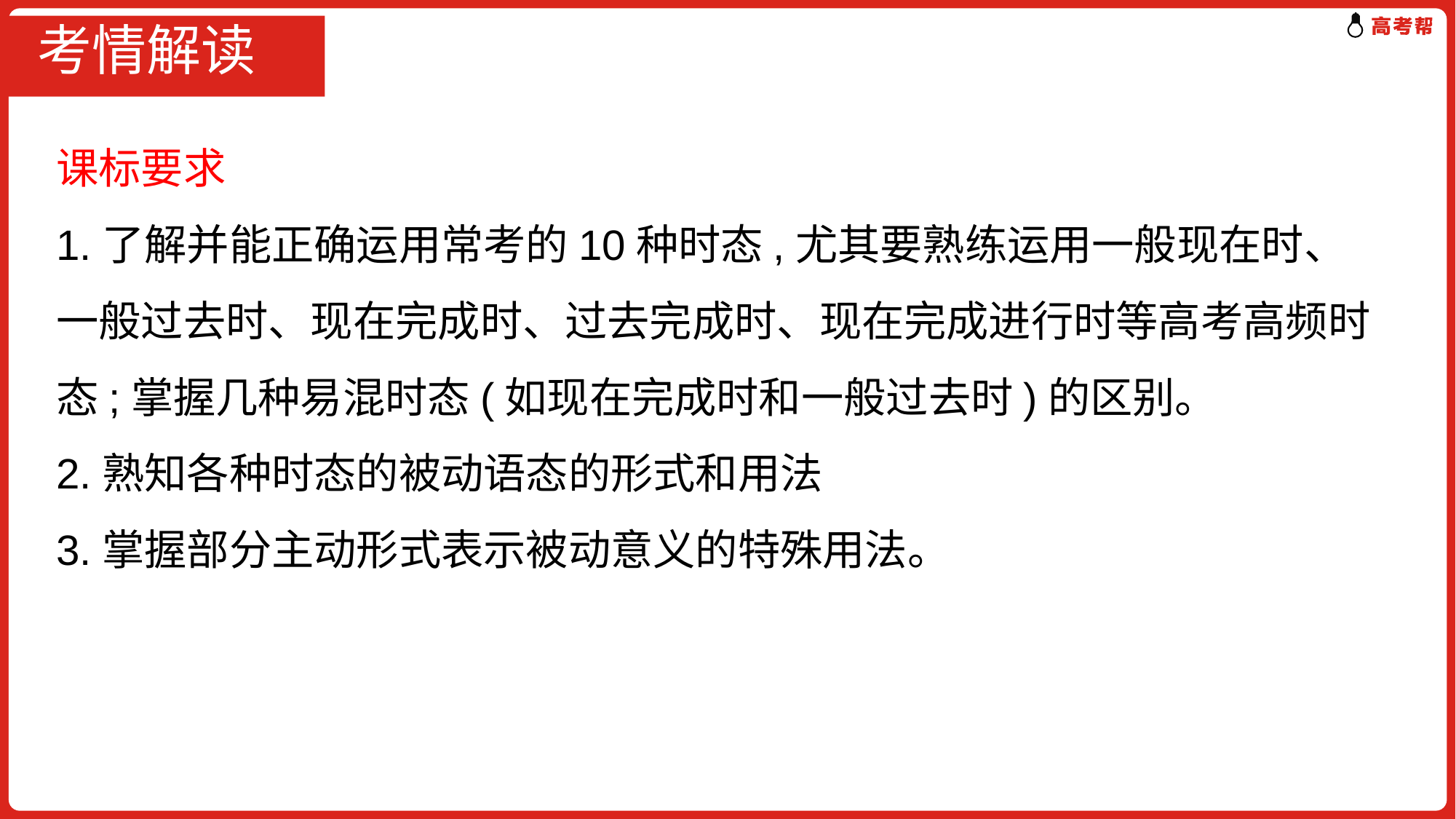

# 考情解读
课标要求
1.了解并能正确运用常考的10种时态,尤其要熟练运用一般现在时、一般过去时、现在完成时、过去完成时、现在完成进行时等高考高频时态;掌握几种易混时态(如现在完成时和一般过去时)的区别。
2.熟知各种时态的被动语态的形式和用法
3.掌握部分主动形式表示被动意义的特殊用法。